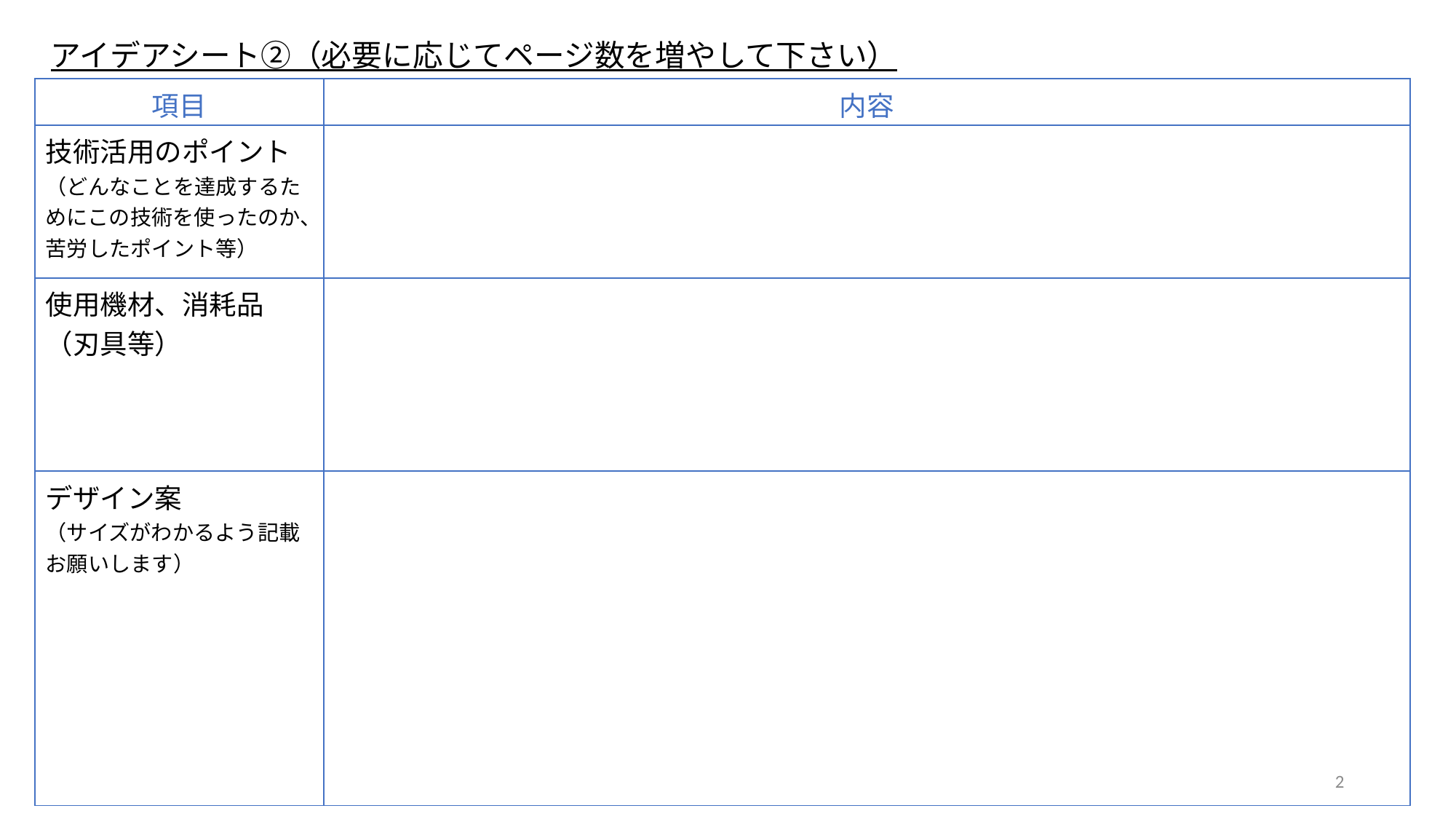

アイデアシート②（必要に応じてページ数を増やして下さい）
| 項目 | 内容 |
| --- | --- |
| 技術活用のポイント （どんなことを達成するためにこの技術を使ったのか、苦労したポイント等） |  |
| 使用機材、消耗品 （刃具等） |  |
| デザイン案 （サイズがわかるよう記載お願いします） |  |
2